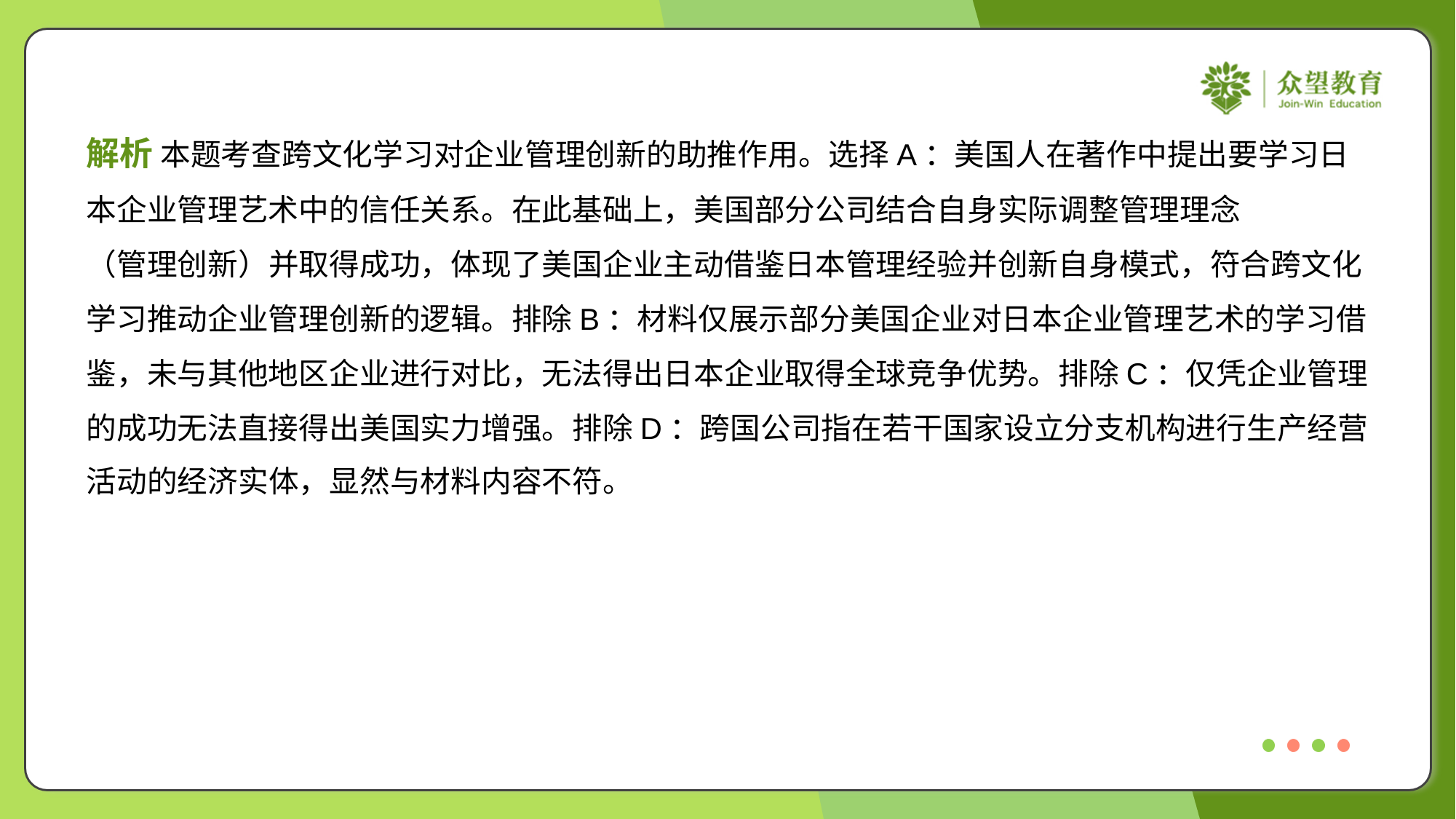

解析 本题考查跨文化学习对企业管理创新的助推作用。选择A：美国人在著作中提出要学习日
本企业管理艺术中的信任关系。在此基础上，美国部分公司结合自身实际调整管理理念
（管理创新）并取得成功，体现了美国企业主动借鉴日本管理经验并创新自身模式，符合跨文化
学习推动企业管理创新的逻辑。排除B：材料仅展示部分美国企业对日本企业管理艺术的学习借
鉴，未与其他地区企业进行对比，无法得出日本企业取得全球竞争优势。排除C：仅凭企业管理
的成功无法直接得出美国实力增强。排除D：跨国公司指在若干国家设立分支机构进行生产经营
活动的经济实体，显然与材料内容不符。